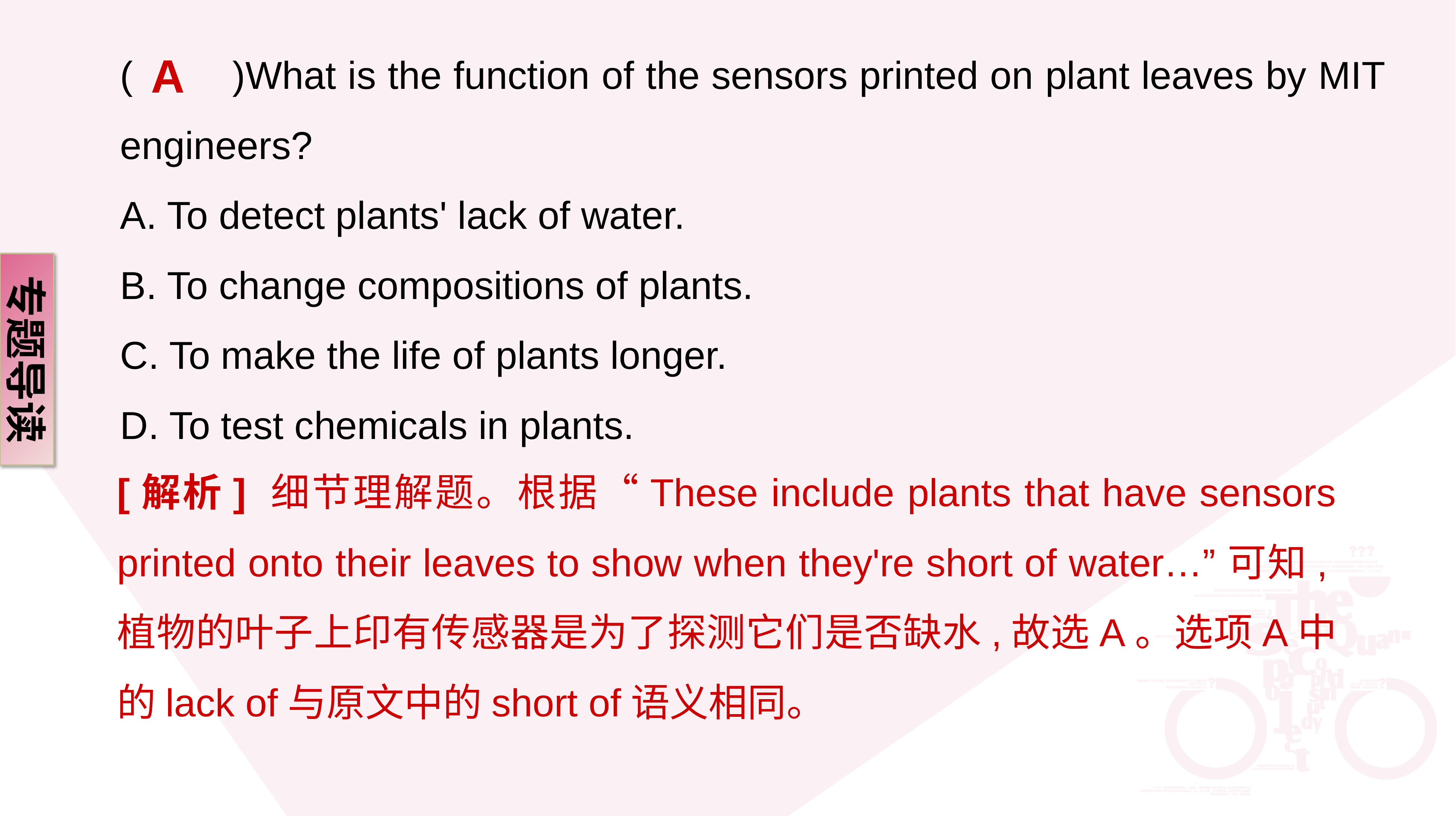

A
(　　)What is the function of the sensors printed on plant leaves by MIT engineers?
A. To detect plants' lack of water.
B. To change compositions of plants.
C. To make the life of plants longer.
D. To test chemicals in plants.
专题导读
[解析] 细节理解题。根据“These include plants that have sensors printed onto their leaves to show when they're short of water…”可知,植物的叶子上印有传感器是为了探测它们是否缺水,故选A。选项A中的lack of与原文中的short of语义相同。